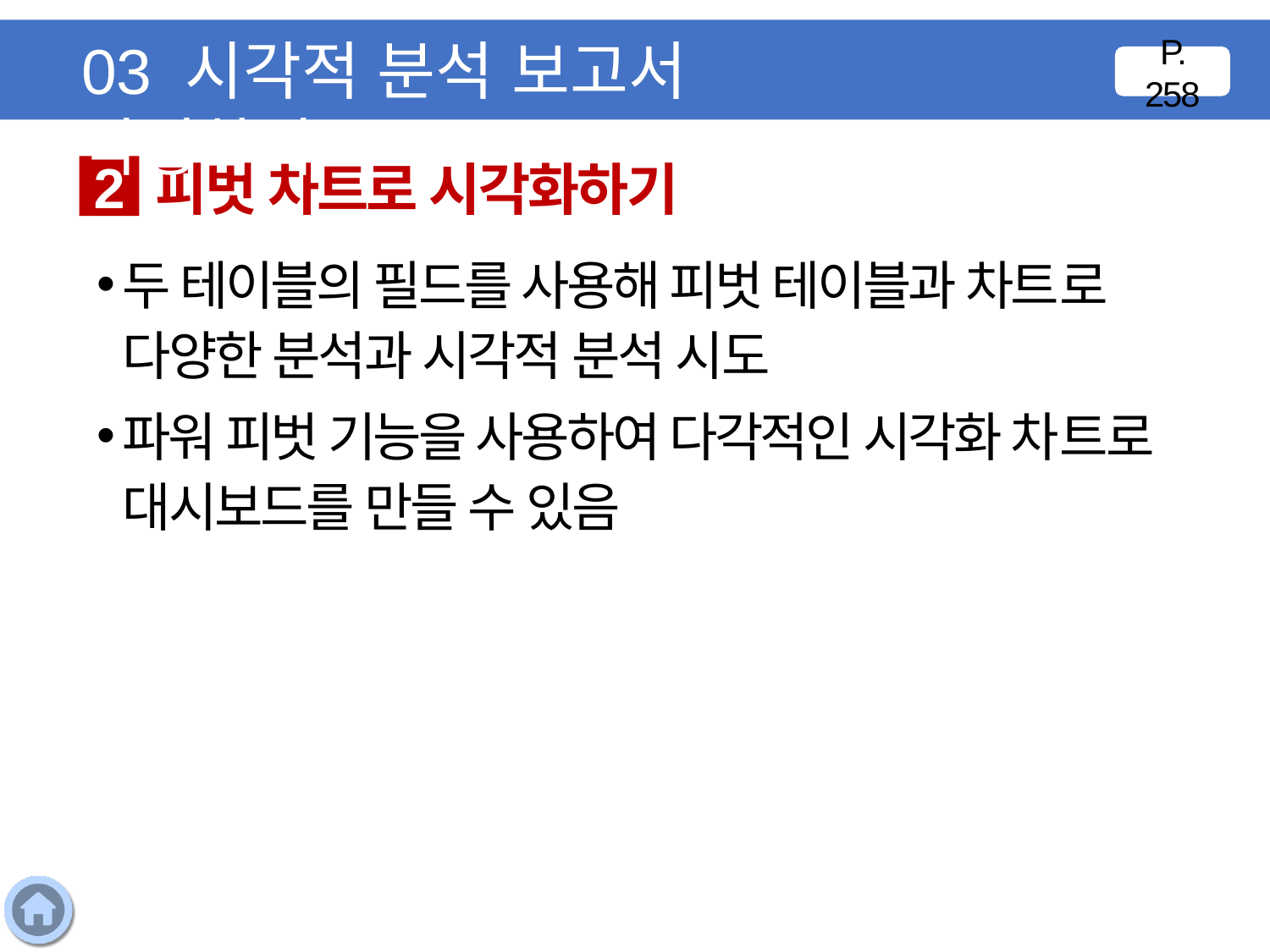

03 시각적 분석 보고서 작성하기
P. 258
피벗 차트로 시각화하기
2
두 테이블의 필드를 사용해 피벗 테이블과 차트로 다양한 분석과 시각적 분석 시도
파워 피벗 기능을 사용하여 다각적인 시각화 차트로 대시보드를 만들 수 있음